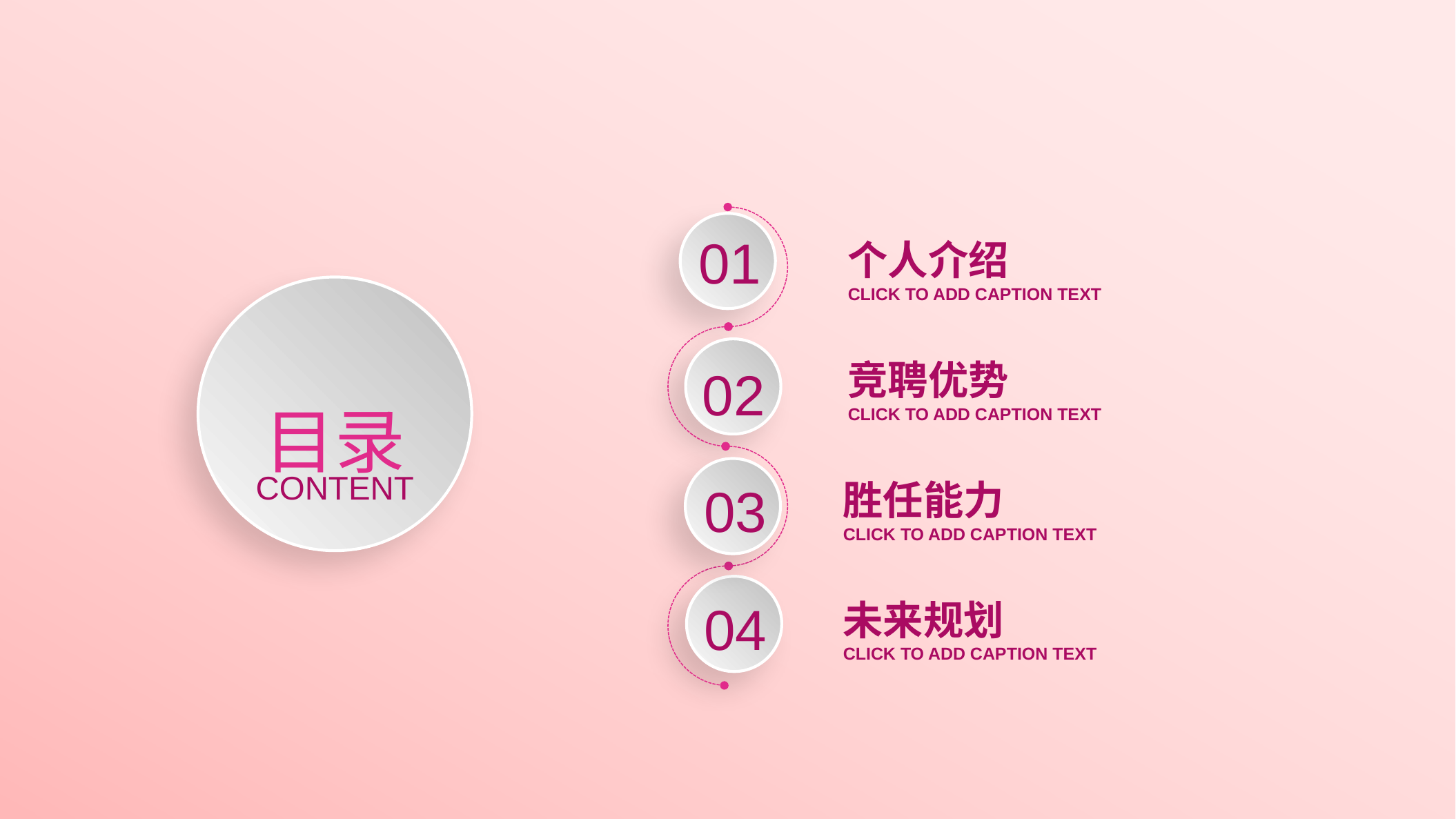

01
个人介绍
CLICK TO ADD CAPTION TEXT

目录
CONTENT

02
竞聘优势
CLICK TO ADD CAPTION TEXT

03
胜任能力
CLICK TO ADD CAPTION TEXT

04
未来规划
CLICK TO ADD CAPTION TEXT